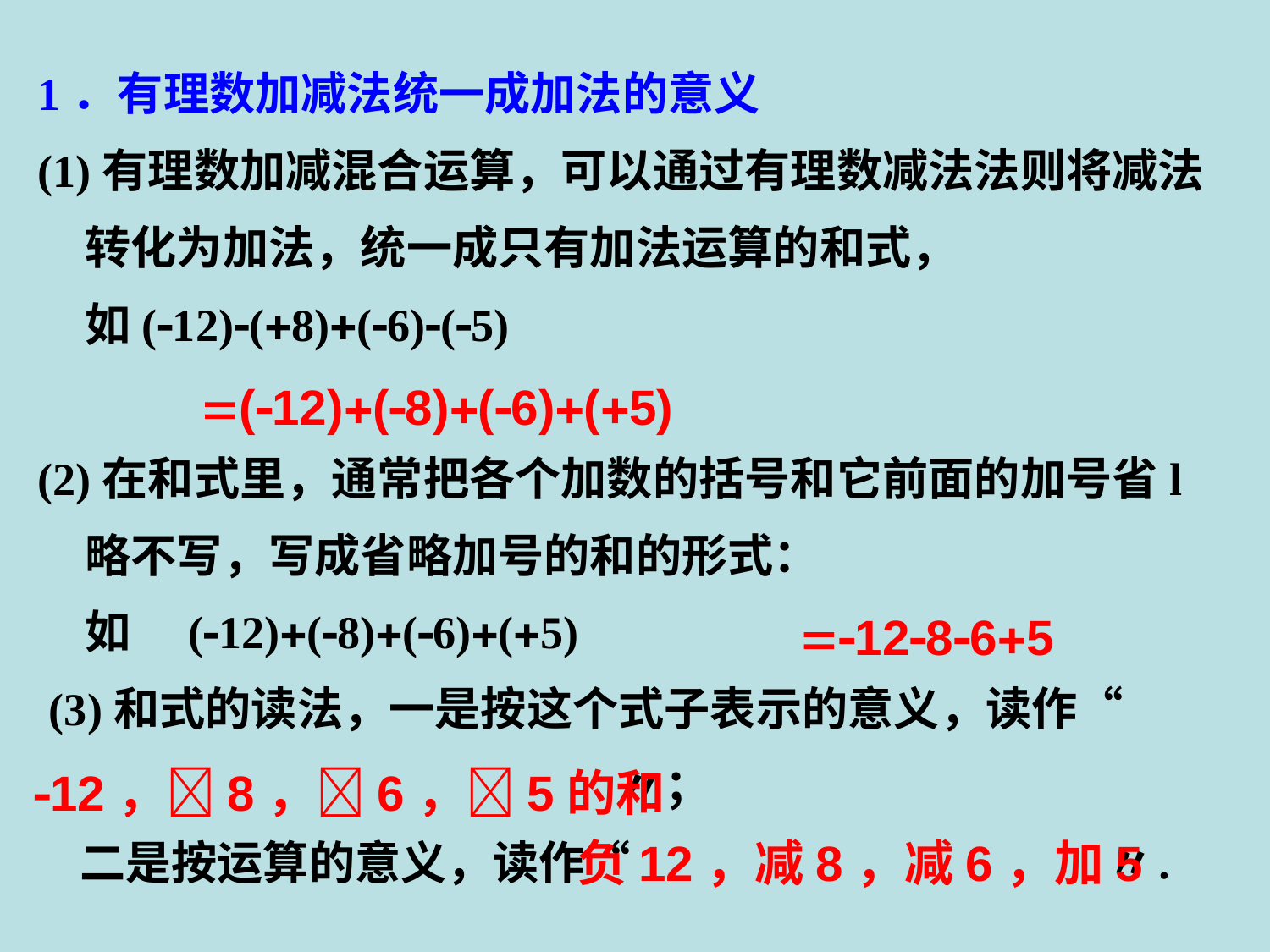

1．有理数加减法统一成加法的意义
(1)有理数加减混合运算，可以通过有理数减法法则将减法转化为加法，统一成只有加法运算的和式，
	如(−12)−(+8)+(−6)−(−5)

(2)在和式里，通常把各个加数的括号和它前面的加号省l略不写，写成省略加号的和的形式：
	如　(−12)+(−8)+(−6)+(+5)
 (3)和式的读法，一是按这个式子表示的意义，读作“
                                                       〃；
   二是按运算的意义，读作“                                              〃．
=(−12)+(−8)+(−6)+(+5)
=−12−8−6+5
−12，−8，−6，+5的和
负12，减8，减6，加5